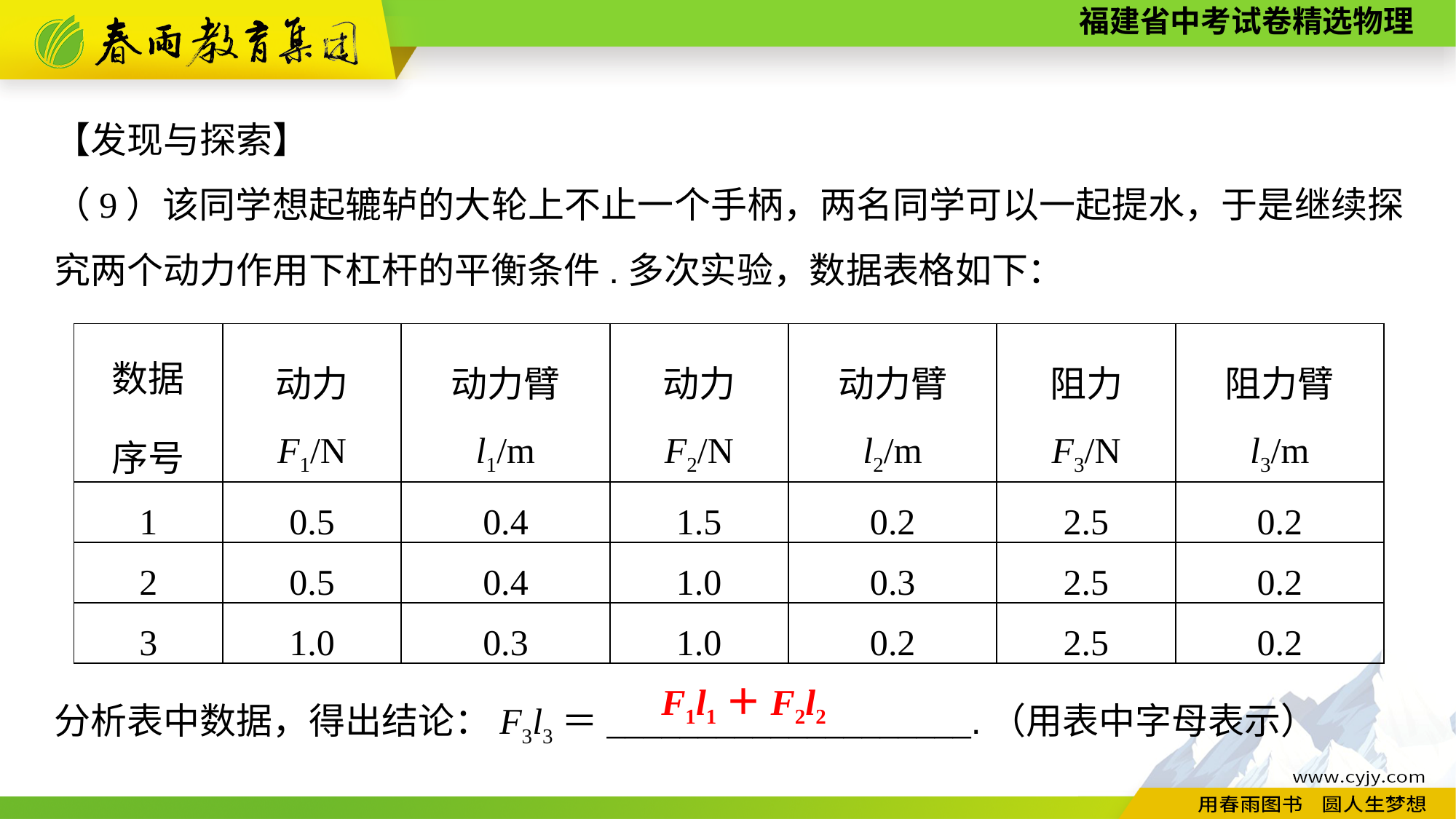

【发现与探索】
（9）该同学想起辘轳的大轮上不止一个手柄，两名同学可以一起提水，于是继续探究两个动力作用下杠杆的平衡条件.多次实验，数据表格如下：

分析表中数据，得出结论：F3l3＝____________________.（用表中字母表示）
| 数据 序号 | 动力 F1/N | 动力臂 l1/m | 动力 F2/N | 动力臂 l2/m | 阻力 F3/N | 阻力臂 l3/m |
| --- | --- | --- | --- | --- | --- | --- |
| 1 | 0.5 | 0.4 | 1.5 | 0.2 | 2.5 | 0.2 |
| 2 | 0.5 | 0.4 | 1.0 | 0.3 | 2.5 | 0.2 |
| 3 | 1.0 | 0.3 | 1.0 | 0.2 | 2.5 | 0.2 |
F1l1＋F2l2